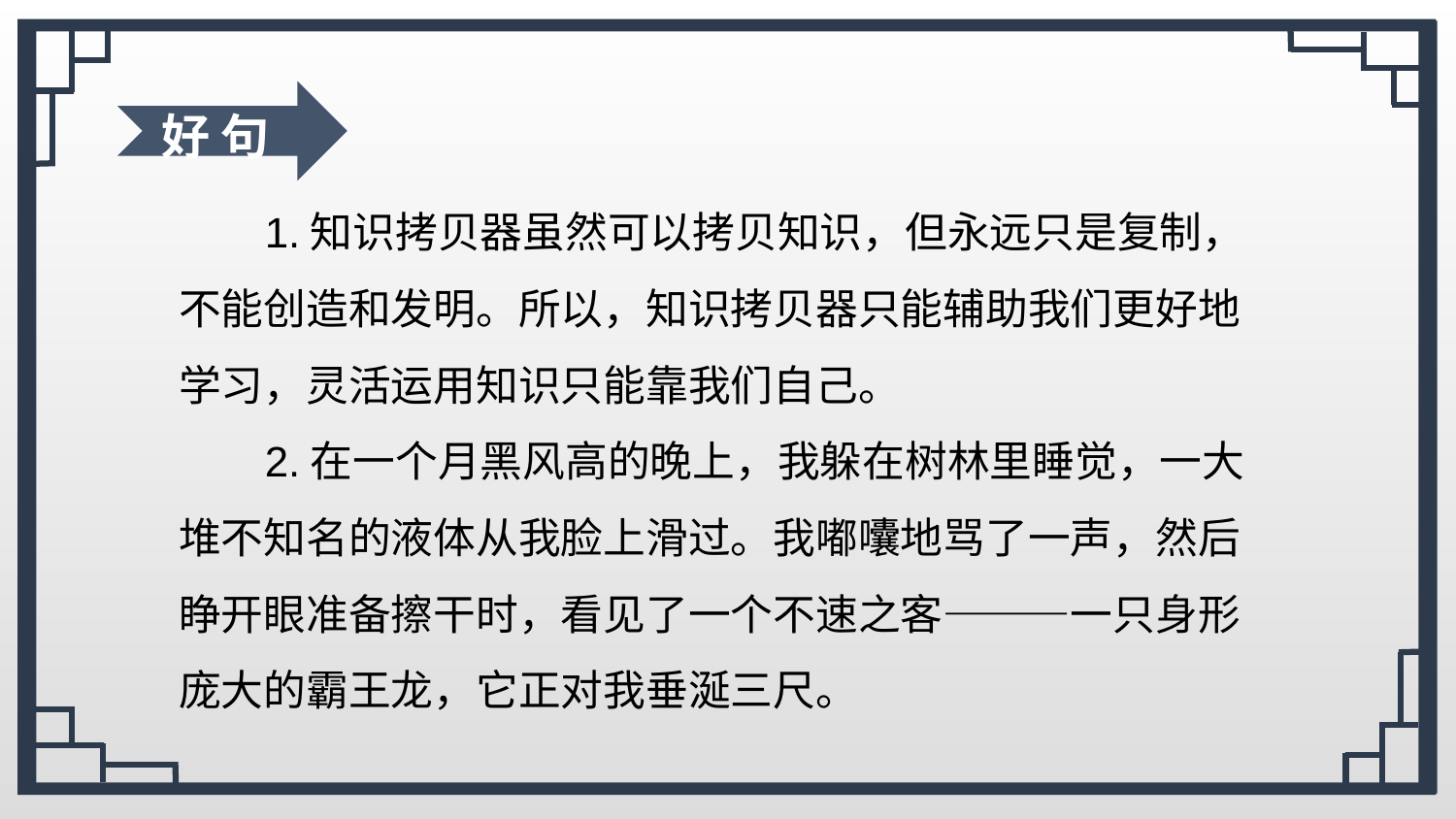

好 句
1.知识拷贝器虽然可以拷贝知识，但永远只是复制，不能创造和发明。所以，知识拷贝器只能辅助我们更好地学习，灵活运用知识只能靠我们自己。
2.在一个月黑风高的晚上，我躲在树林里睡觉，一大堆不知名的液体从我脸上滑过。我嘟囔地骂了一声，然后睁开眼准备擦干时，看见了一个不速之客———一只身形庞大的霸王龙，它正对我垂涎三尺。